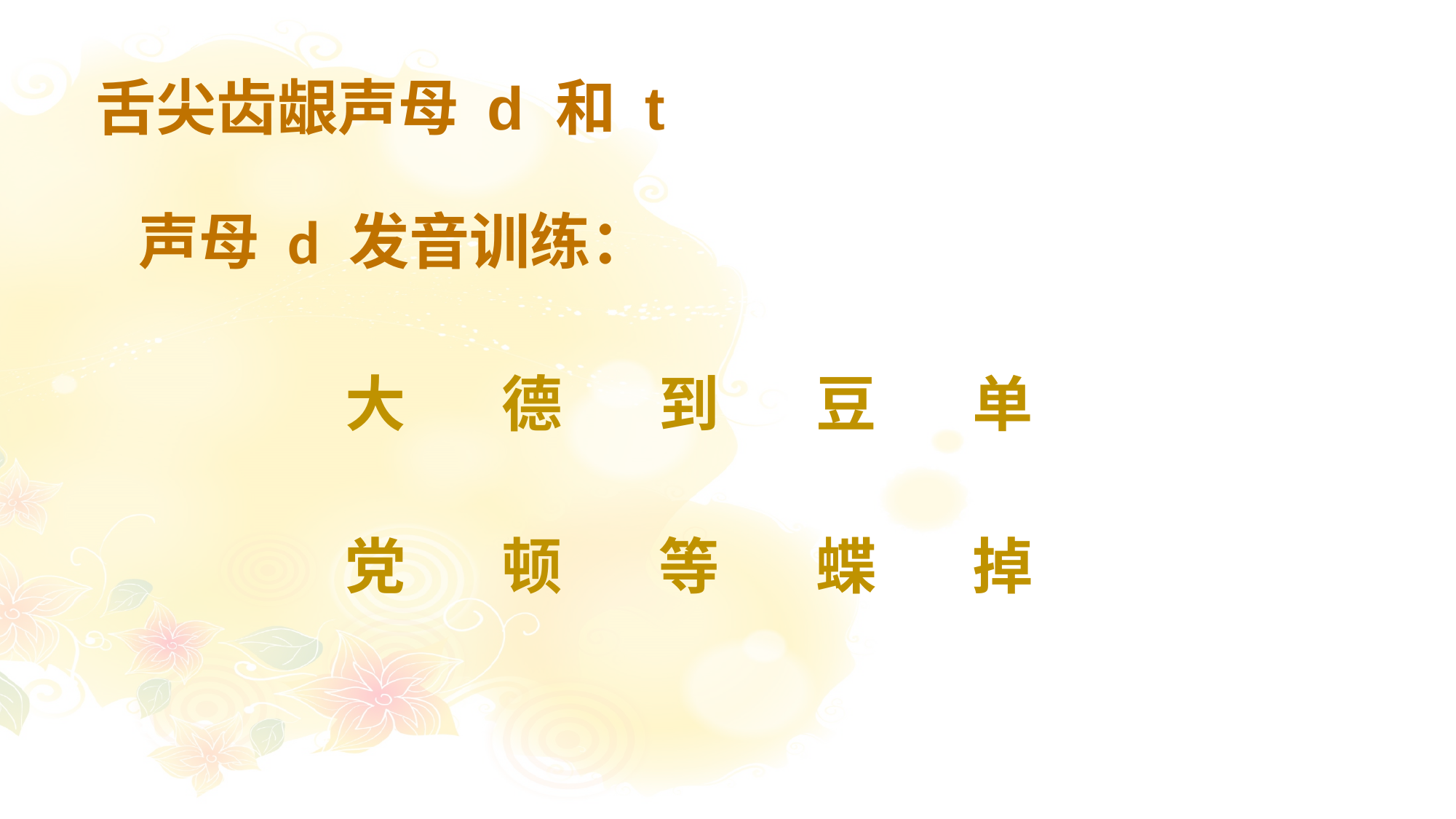

# 舌尖齿龈声母 d 和 t
声母 d 发音训练：
大
德
到
豆
单
党
顿
等
蝶
掉